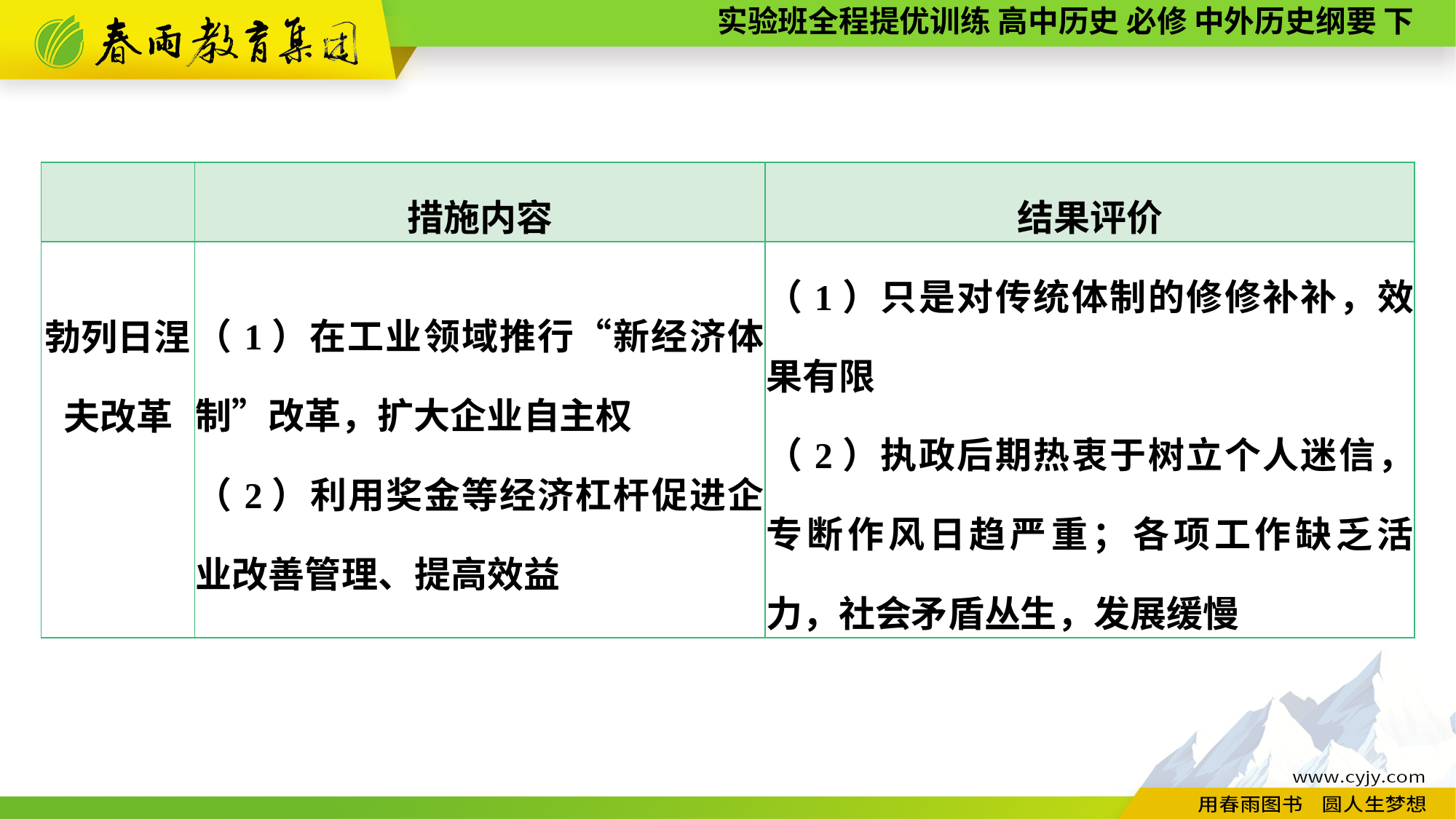

|  | 措施内容 | 结果评价 |
| --- | --- | --- |
| 勃列日涅夫改革 | （1）在工业领域推行“新经济体制”改革，扩大企业自主权 （2）利用奖金等经济杠杆促进企业改善管理、提高效益 | （1）只是对传统体制的修修补补，效果有限 （2）执政后期热衷于树立个人迷信，专断作风日趋严重；各项工作缺乏活力，社会矛盾丛生，发展缓慢 |